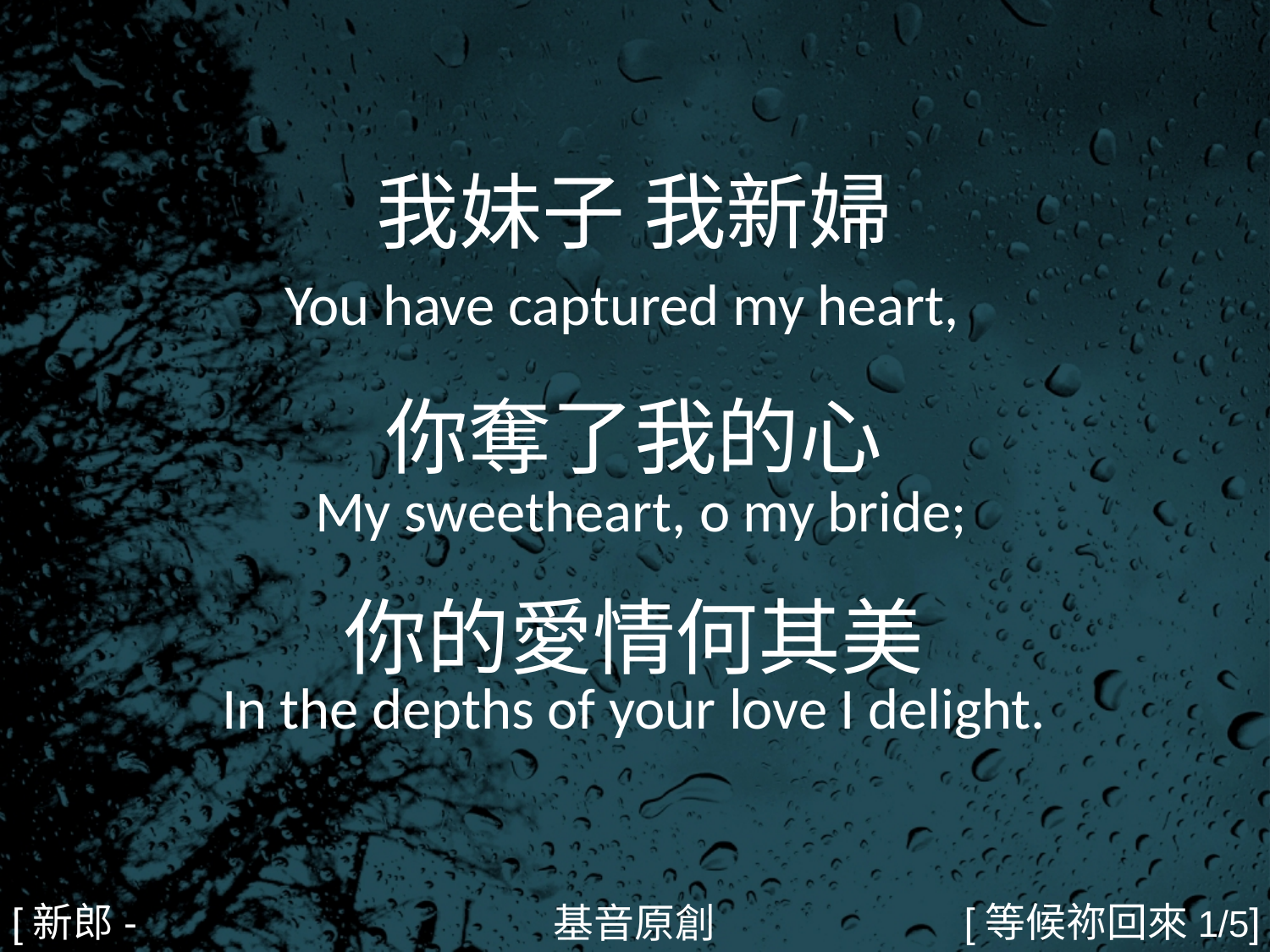

我妹子 我新婦
You have captured my heart,

你奪了我的心
 My sweetheart, o my bride;

你的愛情何其美
In the depths of your love I delight.

#

[新郎-1]
[等候祢回來1/5]
基音原創